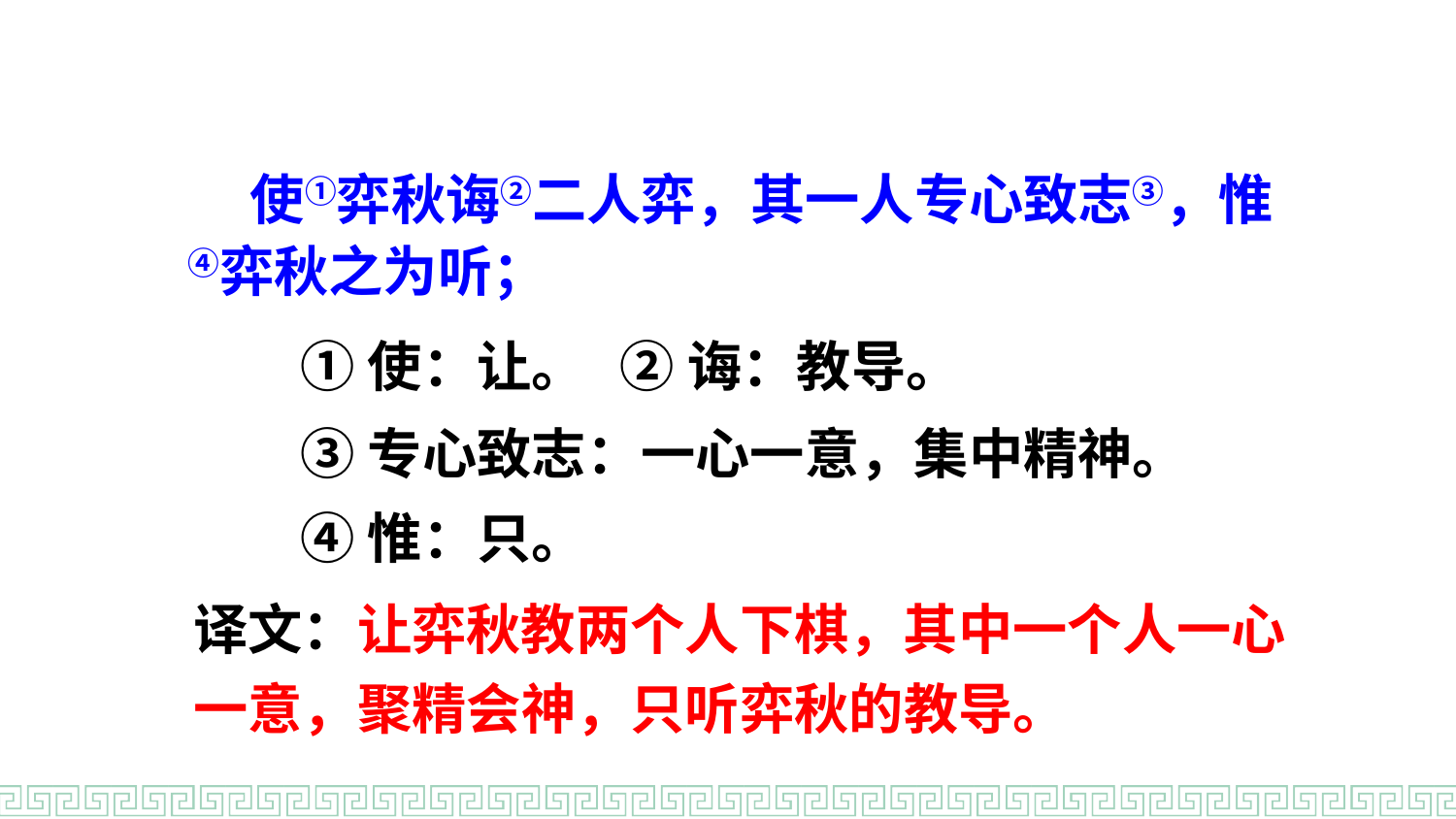

使①弈秋诲②二人弈，其一人专心致志③，惟④弈秋之为听；
①使：让。
②诲：教导。
③专心致志：一心一意，集中精神。
④惟：只。
译文：让弈秋教两个人下棋，其中一个人一心一意，聚精会神，只听弈秋的教导。